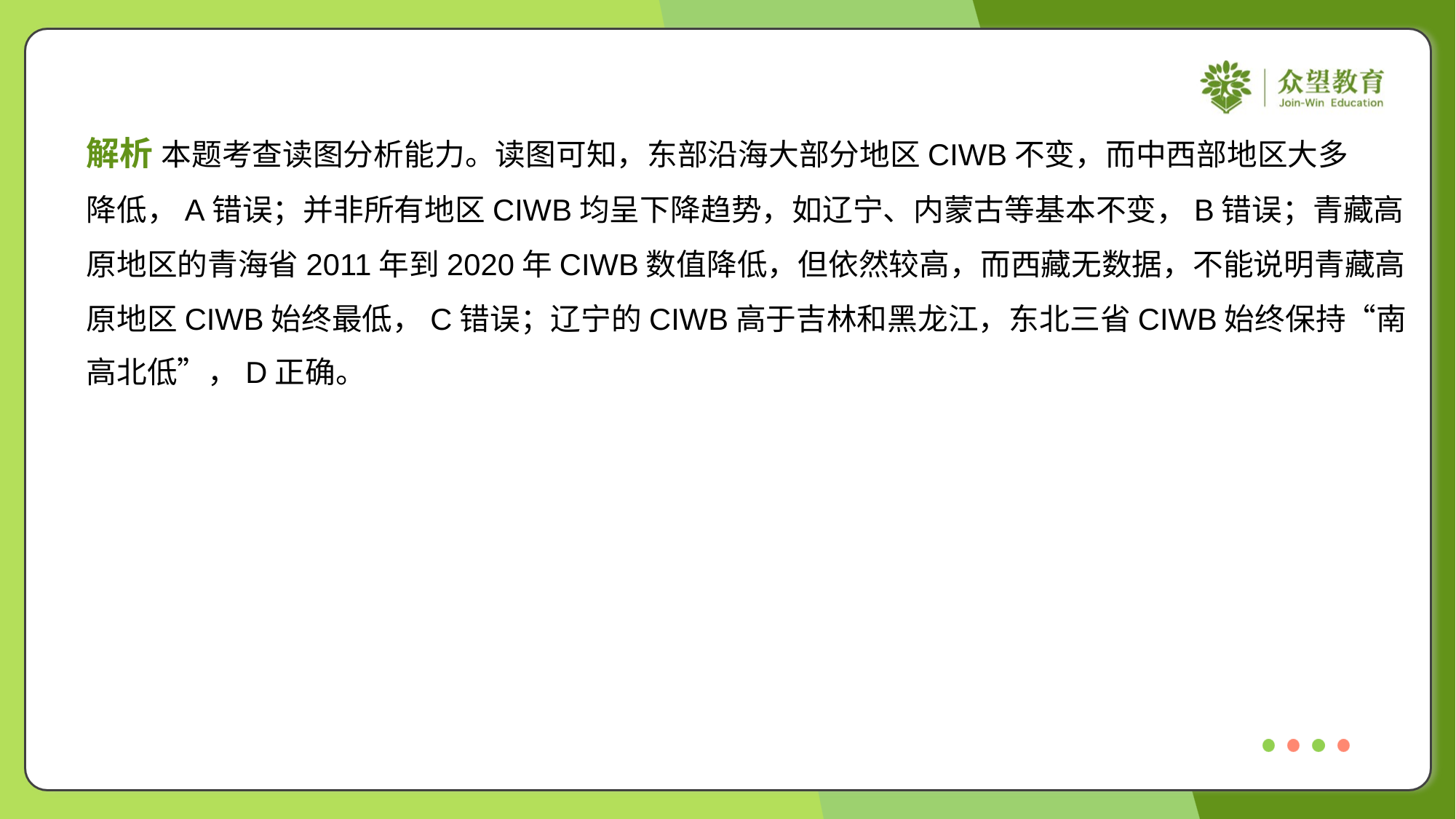

解析 本题考查读图分析能力。读图可知，东部沿海大部分地区CIWB不变，而中西部地区大多
降低，A错误；并非所有地区CIWB均呈下降趋势，如辽宁、内蒙古等基本不变，B错误；青藏高
原地区的青海省2011年到2020年CIWB数值降低，但依然较高，而西藏无数据，不能说明青藏高
原地区CIWB始终最低，C错误；辽宁的CIWB高于吉林和黑龙江，东北三省CIWB始终保持“南
高北低”，D正确。